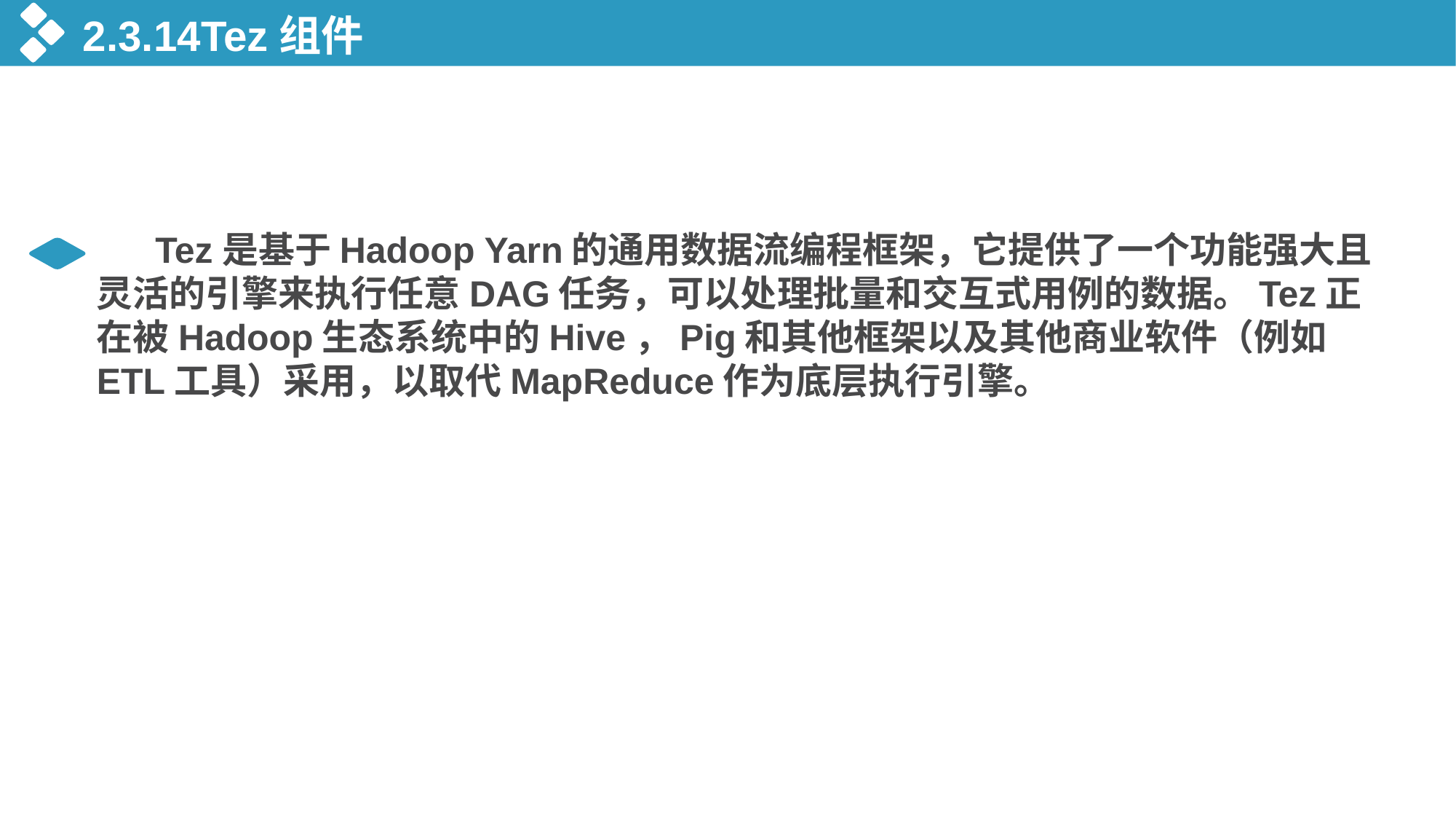

2.3.14Tez组件
       Tez是基于Hadoop Yarn的通用数据流编程框架，它提供了一个功能强大且灵活的引擎来执行任意DAG任务，可以处理批量和交互式用例的数据。Tez正在被Hadoop生态系统中的Hive，Pig和其他框架以及其他商业软件（例如ETL工具）采用，以取代MapReduce作为底层执行引擎。